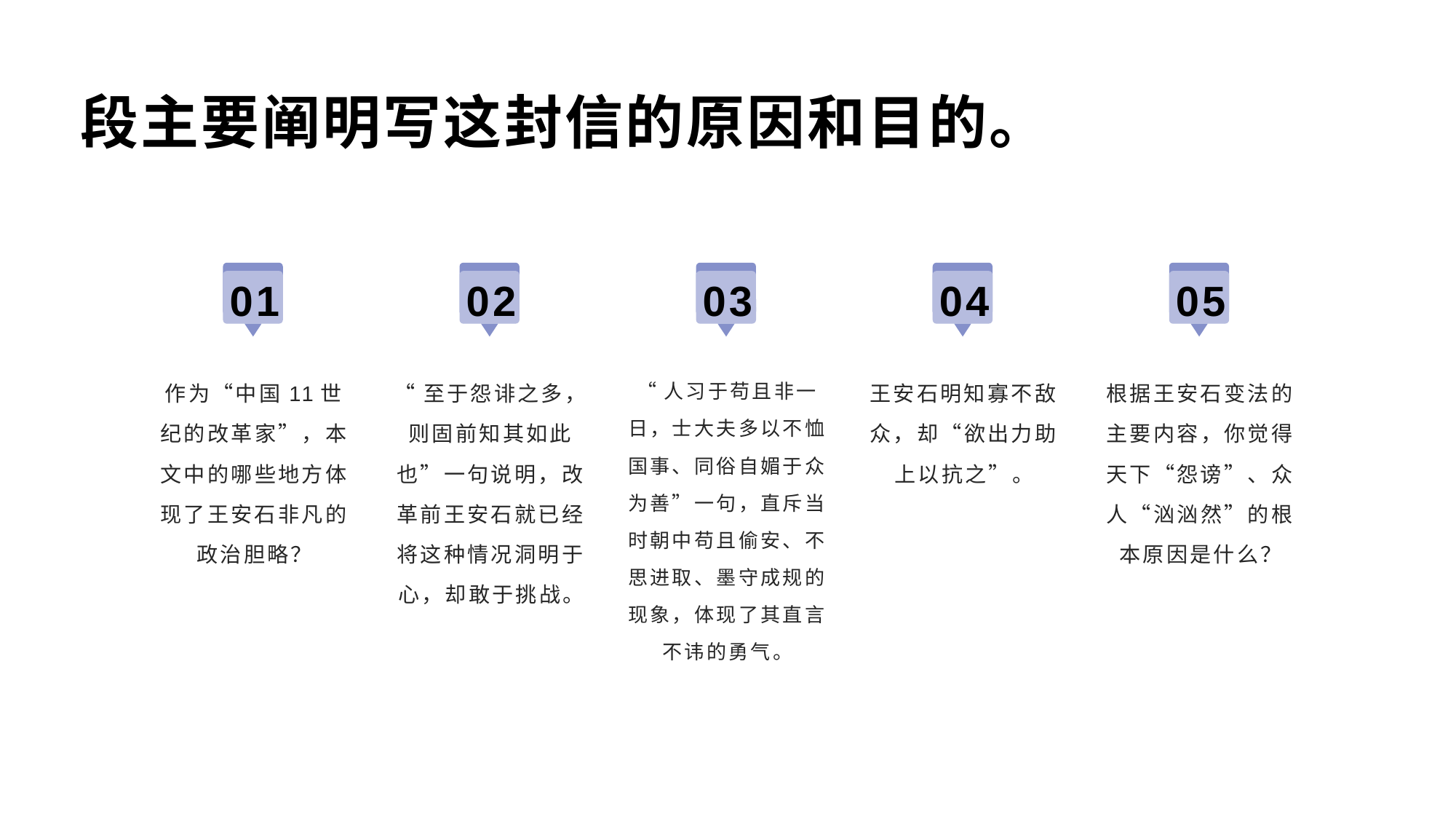

段主要阐明写这封信的原因和目的。
01
02
03
04
05

作为“中国11世纪的改革家”，本文中的哪些地方体现了王安石非凡的政治胆略？
“至于怨诽之多，则固前知其如此也”一句说明，改革前王安石就已经将这种情况洞明于心，却敢于挑战。
“人习于苟且非一日，士大夫多以不恤国事、同俗自媚于众为善”一句，直斥当时朝中苟且偷安、不思进取、墨守成规的现象，体现了其直言不讳的勇气。
王安石明知寡不敌众，却“欲出力助上以抗之”。
根据王安石变法的主要内容，你觉得天下“怨谤”、众人“汹汹然”的根本原因是什么？